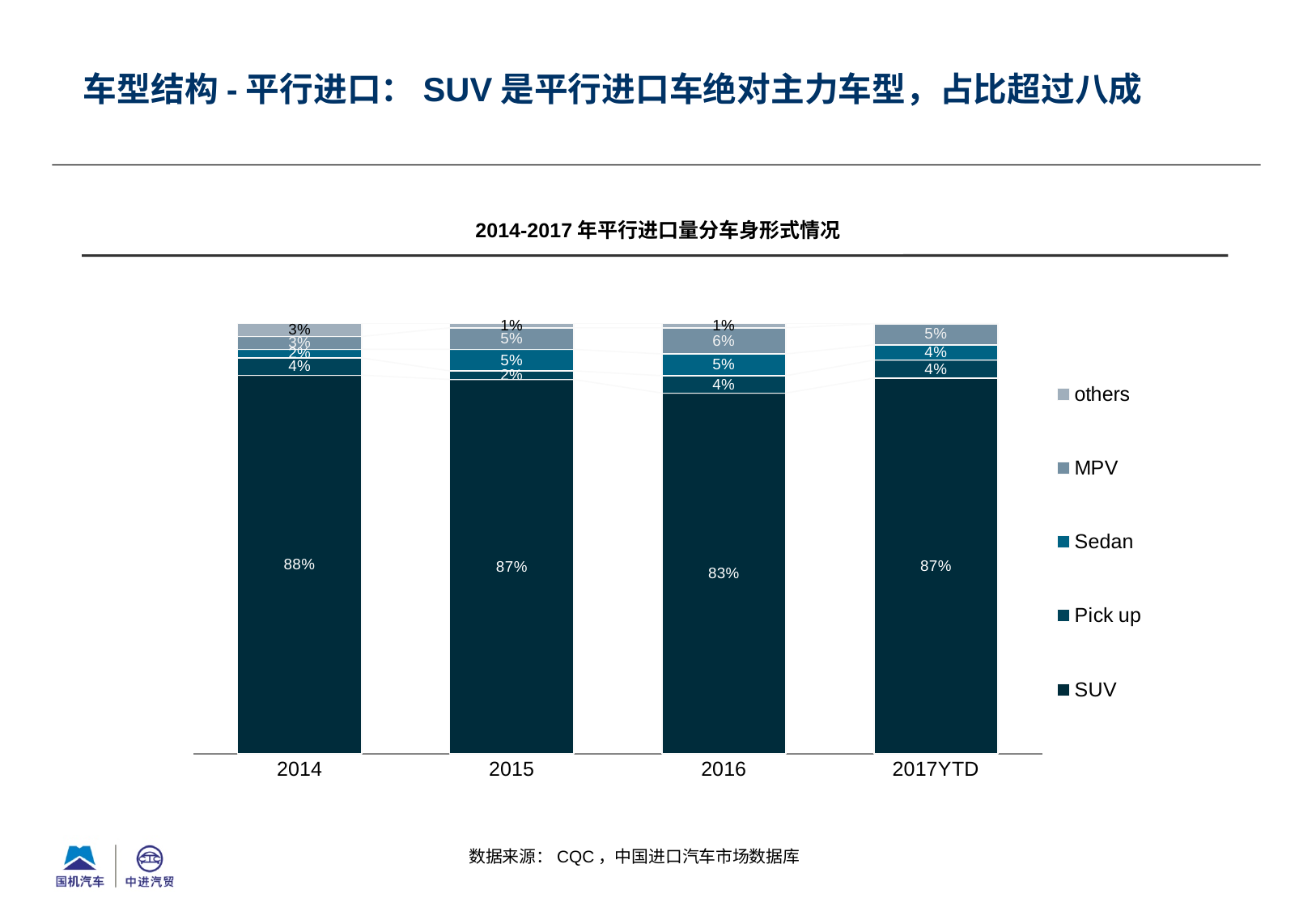

车型结构-平行进口：SUV是平行进口车绝对主力车型，占比超过八成
2014-2017年平行进口量分车身形式情况

### Chart

| Category | SUV | Pick up | Sedan | MPV | others |
|---|---|---|---|---|---|
| 2014 | 0.88 | 0.04000000000000001 | 0.020000000000000004 | 0.030000000000000002 | 0.030000000000000002 |
| 2015 | 0.8700000000000001 | 0.020000000000000004 | 0.05 | 0.05 | 0.010000000000000002 |
| 2016 | 0.8300000000000001 | 0.04000000000000001 | 0.05 | 0.060000000000000005 | 0.010000000000000002 |
| 2017YTD | 0.8732280879763645 | 0.041854427168820325 | 0.03516965591333671 | 0.049285266644782 | 0.0004625622966964099 |
数据来源：CQC，中国进口汽车市场数据库